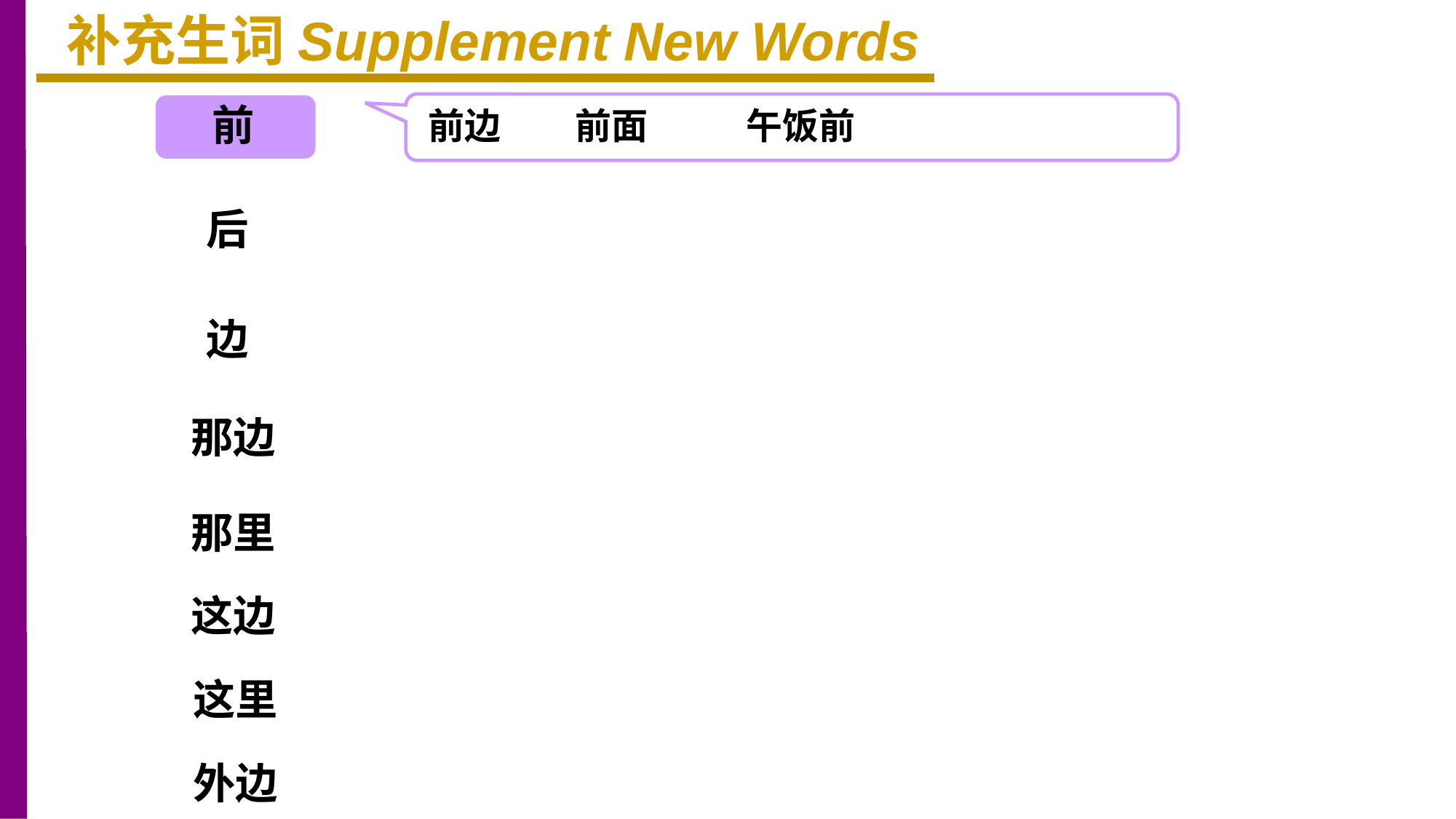

补充生词Supplement New Words
前

前边         前面            午饭前
后
边
那边
那里
这边
这里
外边